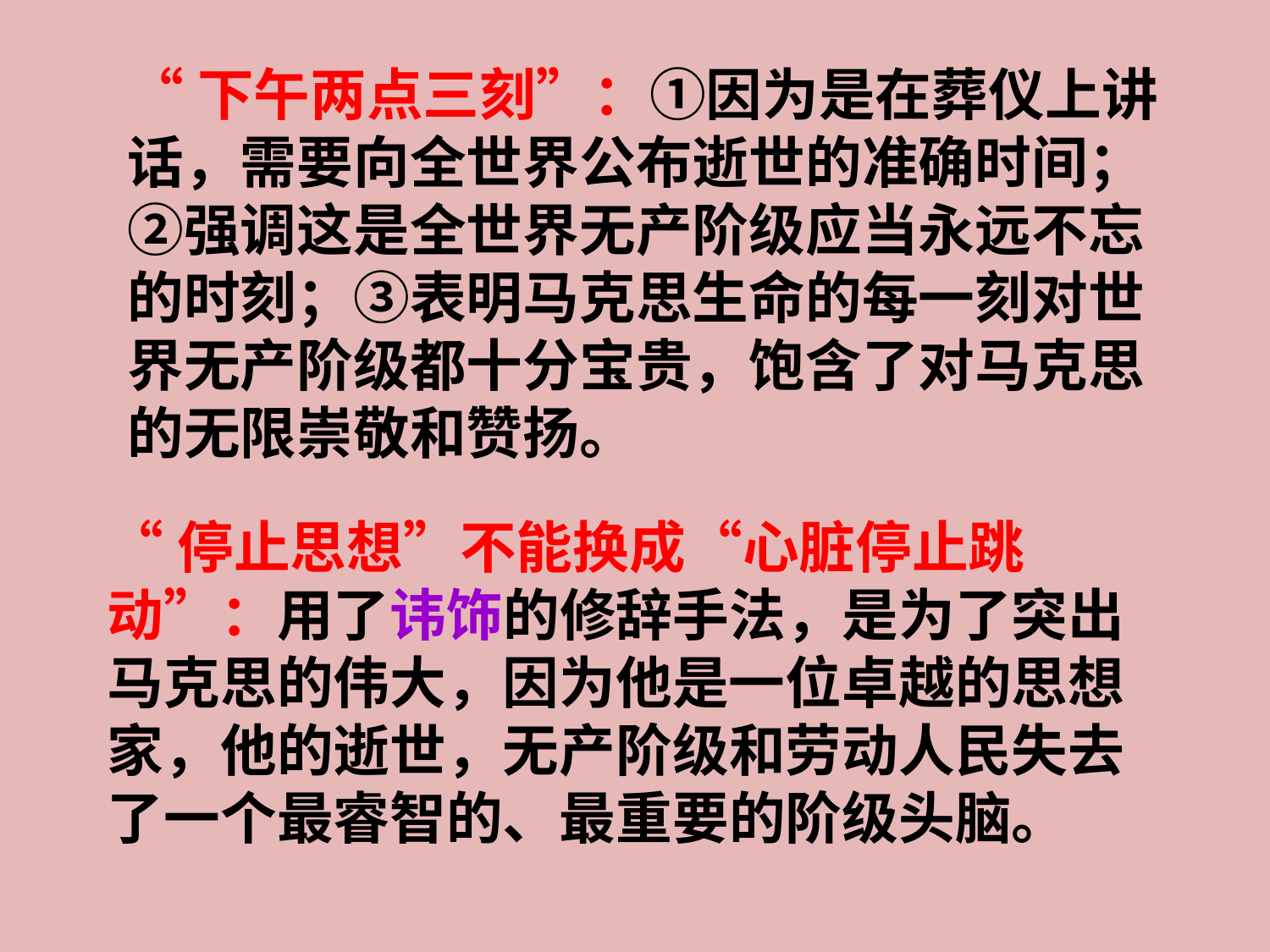

“下午两点三刻”：①因为是在葬仪上讲话，需要向全世界公布逝世的准确时间；②强调这是全世界无产阶级应当永远不忘的时刻；③表明马克思生命的每一刻对世界无产阶级都十分宝贵，饱含了对马克思的无限崇敬和赞扬。

“停止思想”不能换成“心脏停止跳动”：用了讳饰的修辞手法，是为了突出马克思的伟大，因为他是一位卓越的思想家，他的逝世，无产阶级和劳动人民失去了一个最睿智的、最重要的阶级头脑。